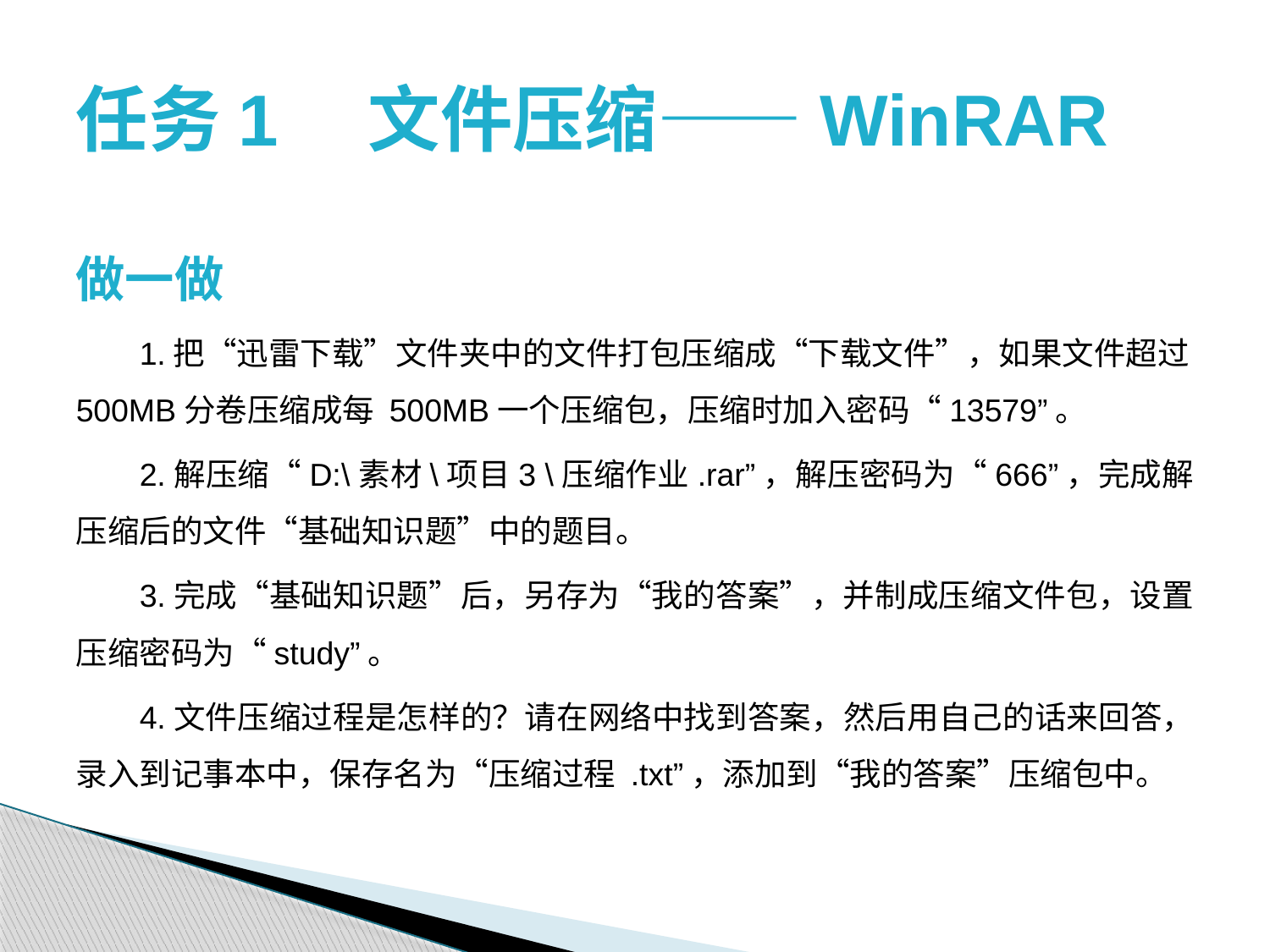

# 任务1　文件压缩——WinRAR
做一做
1.把“迅雷下载”文件夹中的文件打包压缩成“下载文件”，如果文件超过500MB分卷压缩成每 500MB一个压缩包，压缩时加入密码“13579”。
2.解压缩“D:\素材\项目3 \压缩作业.rar”，解压密码为“666”，完成解压缩后的文件“基础知识题”中的题目。
3.完成“基础知识题”后，另存为“我的答案”，并制成压缩文件包，设置压缩密码为“study”。
4.文件压缩过程是怎样的？请在网络中找到答案，然后用自己的话来回答，录入到记事本中，保存名为“压缩过程 .txt”，添加到“我的答案”压缩包中。